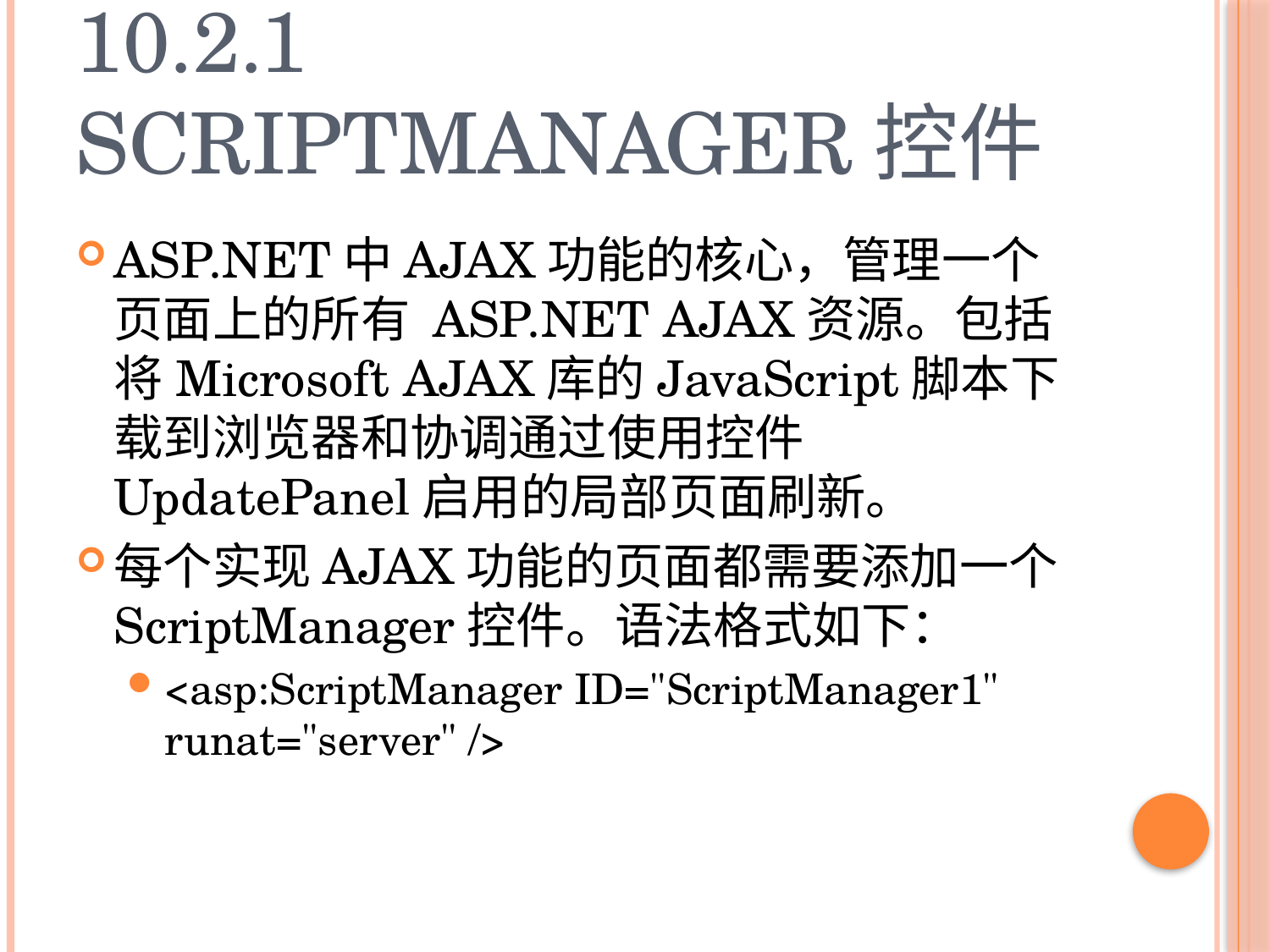

# 10.2.1  ScriptManager控件
ASP.NET中AJAX功能的核心，管理一个页面上的所有 ASP.NET AJAX资源。包括将Microsoft AJAX库的JavaScript脚本下载到浏览器和协调通过使用控件UpdatePanel启用的局部页面刷新。
每个实现AJAX功能的页面都需要添加一个ScriptManager控件。语法格式如下：
<asp:ScriptManager ID="ScriptManager1" runat="server" />
9